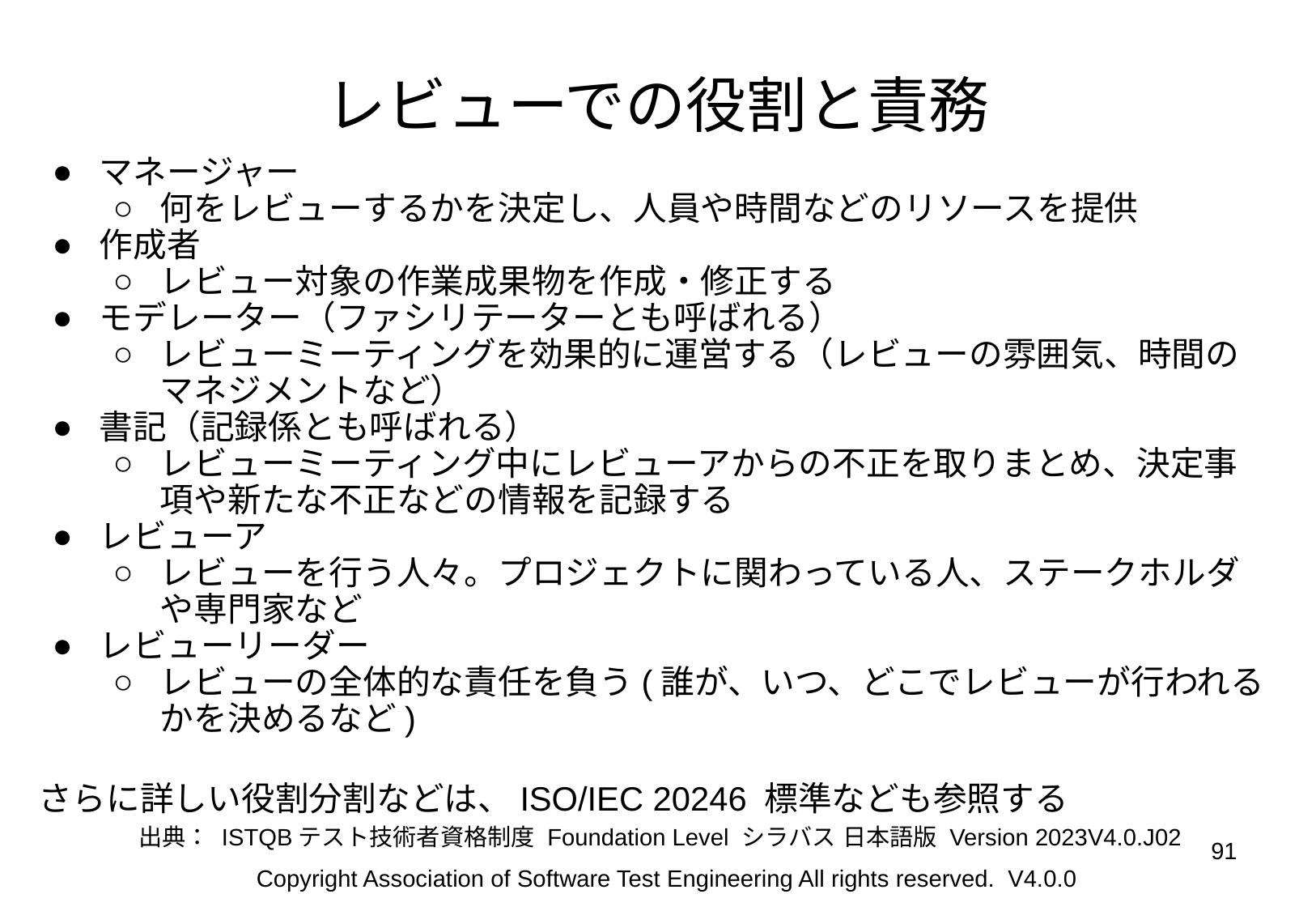

レビューでの役割と責務
マネージャー
何をレビューするかを決定し、人員や時間などのリソースを提供
作成者
レビュー対象の作業成果物を作成・修正する
モデレーター（ファシリテーターとも呼ばれる）
レビューミーティングを効果的に運営する（レビューの雰囲気、時間のマネジメントなど）
書記（記録係とも呼ばれる）
レビューミーティング中にレビューアからの不正を取りまとめ、決定事項や新たな不正などの情報を記録する
レビューア
レビューを行う人々。プロジェクトに関わっている人、ステークホルダや専門家など
レビューリーダー
レビューの全体的な責任を負う(誰が、いつ、どこでレビューが行われるかを決めるなど)
さらに詳しい役割分割などは、ISO/IEC 20246 標準なども参照する
出典： ISTQBテスト技術者資格制度 Foundation Level シラバス 日本語版 Version 2023V4.0.J02
91
Copyright Association of Software Test Engineering All rights reserved.  V4.0.0